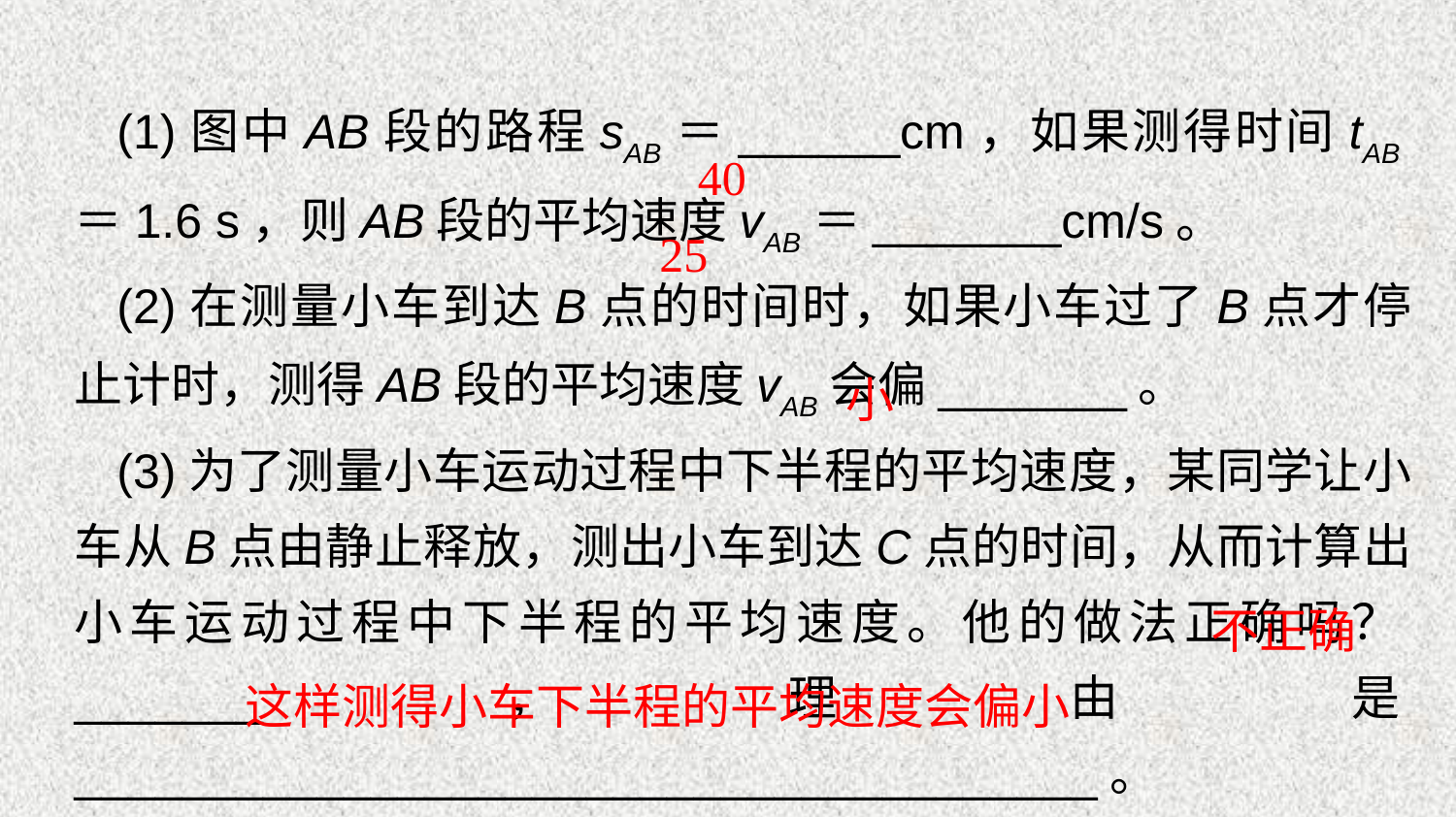

(1)图中AB段的路程sAB＝______cm，如果测得时间tAB＝1.6 s，则AB段的平均速度vAB＝_______cm/s。
(2)在测量小车到达B点的时间时，如果小车过了B点才停止计时，测得AB段的平均速度vAB会偏_______。
(3)为了测量小车运动过程中下半程的平均速度，某同学让小车从B点由静止释放，测出小车到达C点的时间，从而计算出小车运动过程中下半程的平均速度。他的做法正确吗？_______，理由是______________________________________。
40
25
小
不正确
这样测得小车下半程的平均速度会偏小